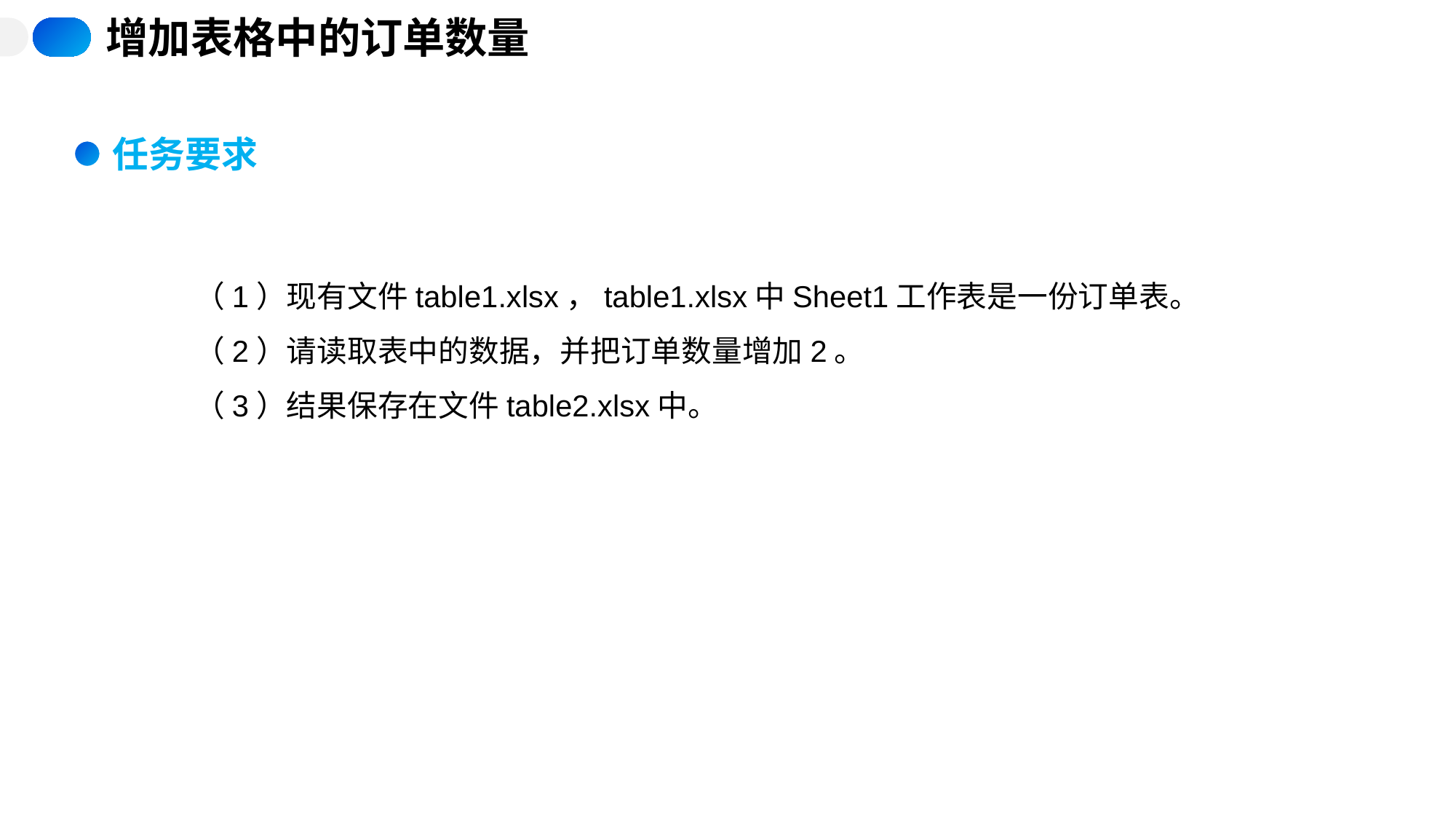

增加表格中的订单数量
任务要求

（1）现有文件table1.xlsx，table1.xlsx中Sheet1工作表是一份订单表。
（2）请读取表中的数据，并把订单数量增加2。
（3）结果保存在文件table2.xlsx中。